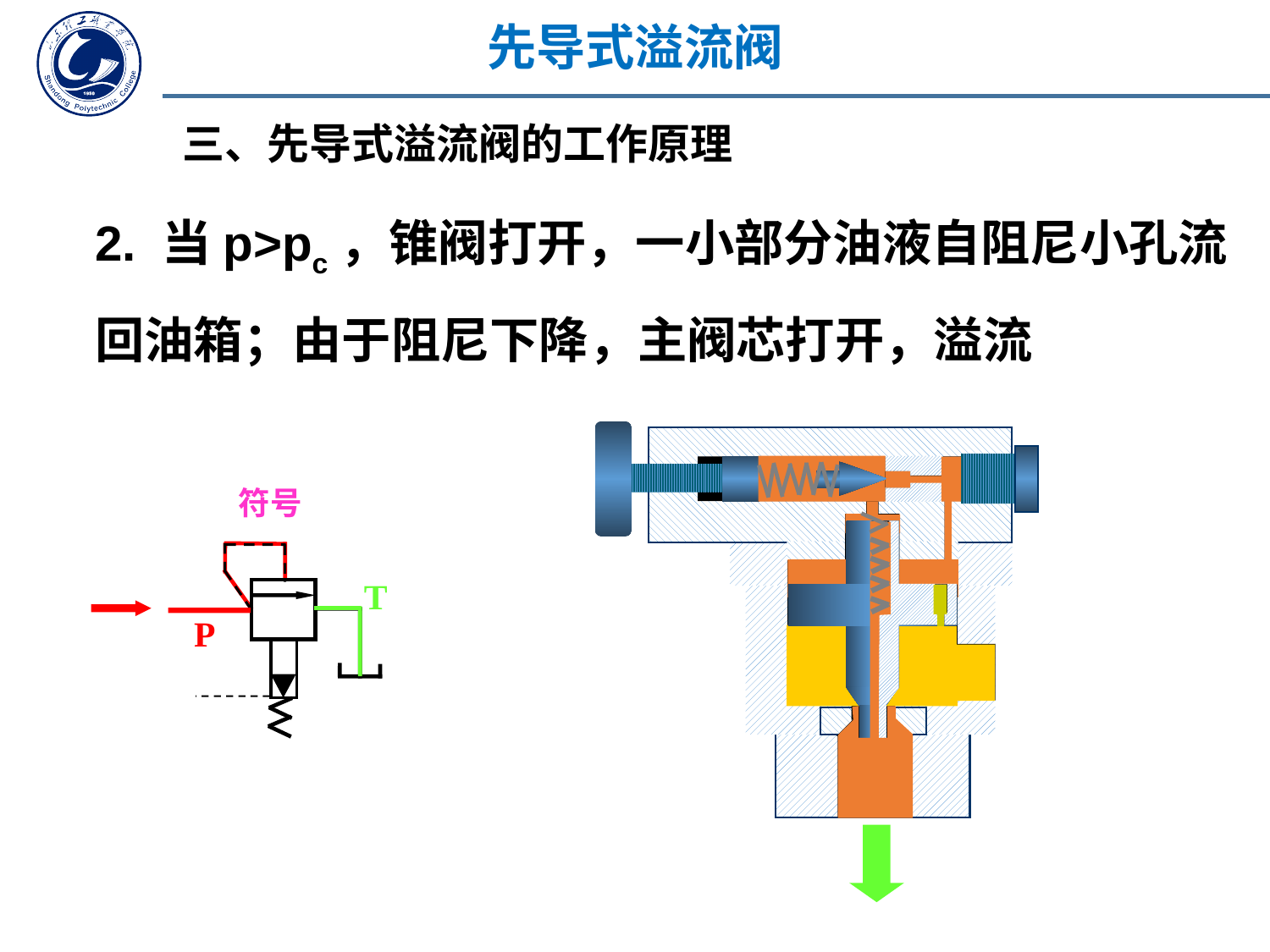

先导式溢流阀
三、先导式溢流阀的工作原理
2. 当p>pc，锥阀打开，一小部分油液自阻尼小孔流回油箱；由于阻尼下降，主阀芯打开，溢流

符号

T

P